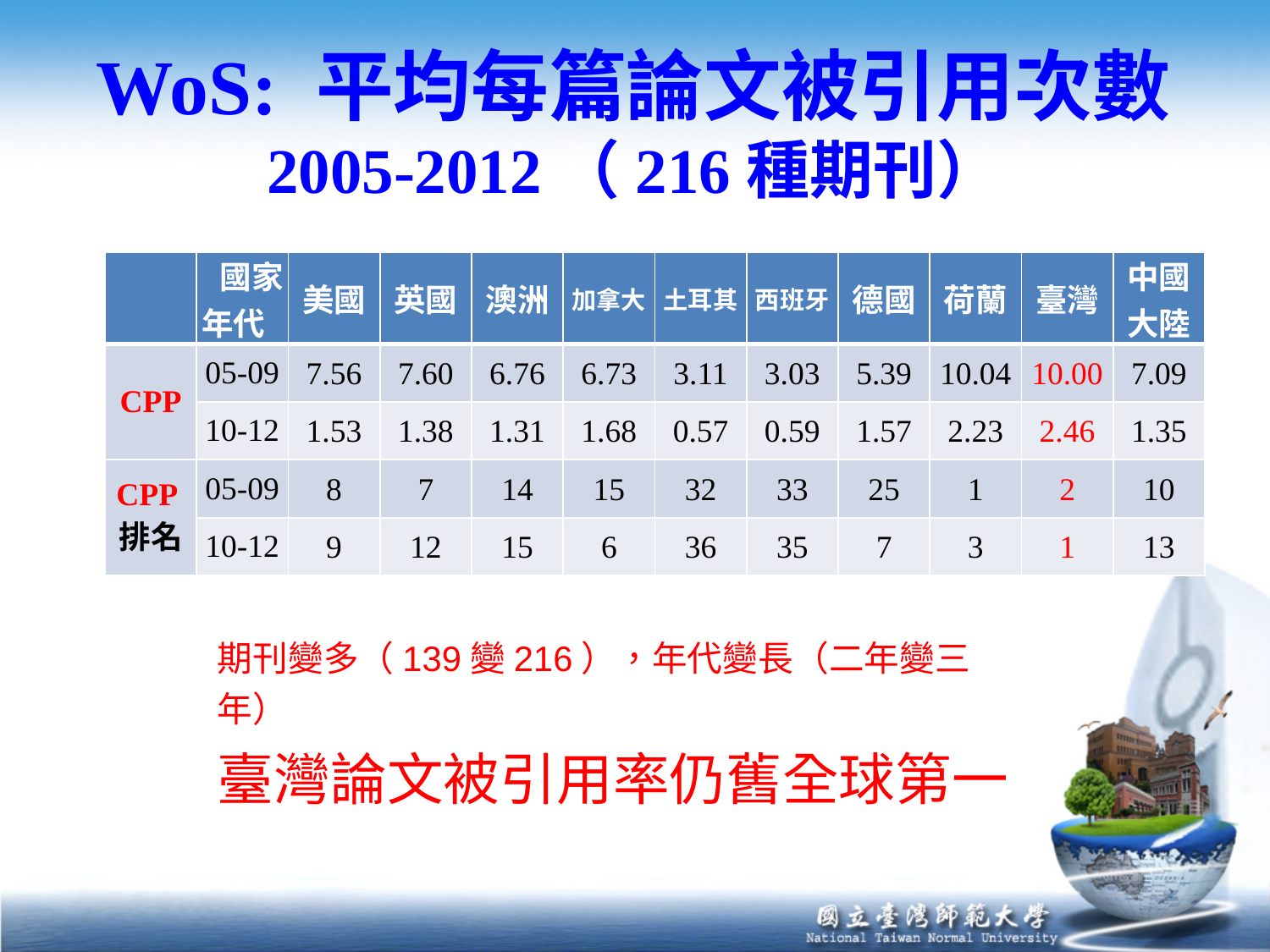

# WoS: 平均每篇論文被引用次數 2005-2012（216種期刊）
|  | 國家 年代 | 美國 | 英國 | 澳洲 | 加拿大 | 土耳其 | 西班牙 | 德國 | 荷蘭 | 臺灣 | 中國大陸 |
| --- | --- | --- | --- | --- | --- | --- | --- | --- | --- | --- | --- |
| CPP | 05-09 | 7.56 | 7.60 | 6.76 | 6.73 | 3.11 | 3.03 | 5.39 | 10.04 | 10.00 | 7.09 |
|  | 10-12 | 1.53 | 1.38 | 1.31 | 1.68 | 0.57 | 0.59 | 1.57 | 2.23 | 2.46 | 1.35 |
| CPP排名 | 05-09 | 8 | 7 | 14 | 15 | 32 | 33 | 25 | 1 | 2 | 10 |
|  | 10-12 | 9 | 12 | 15 | 6 | 36 | 35 | 7 | 3 | 1 | 13 |
期刊變多（139變216），年代變長（二年變三年）
臺灣論文被引用率仍舊全球第一